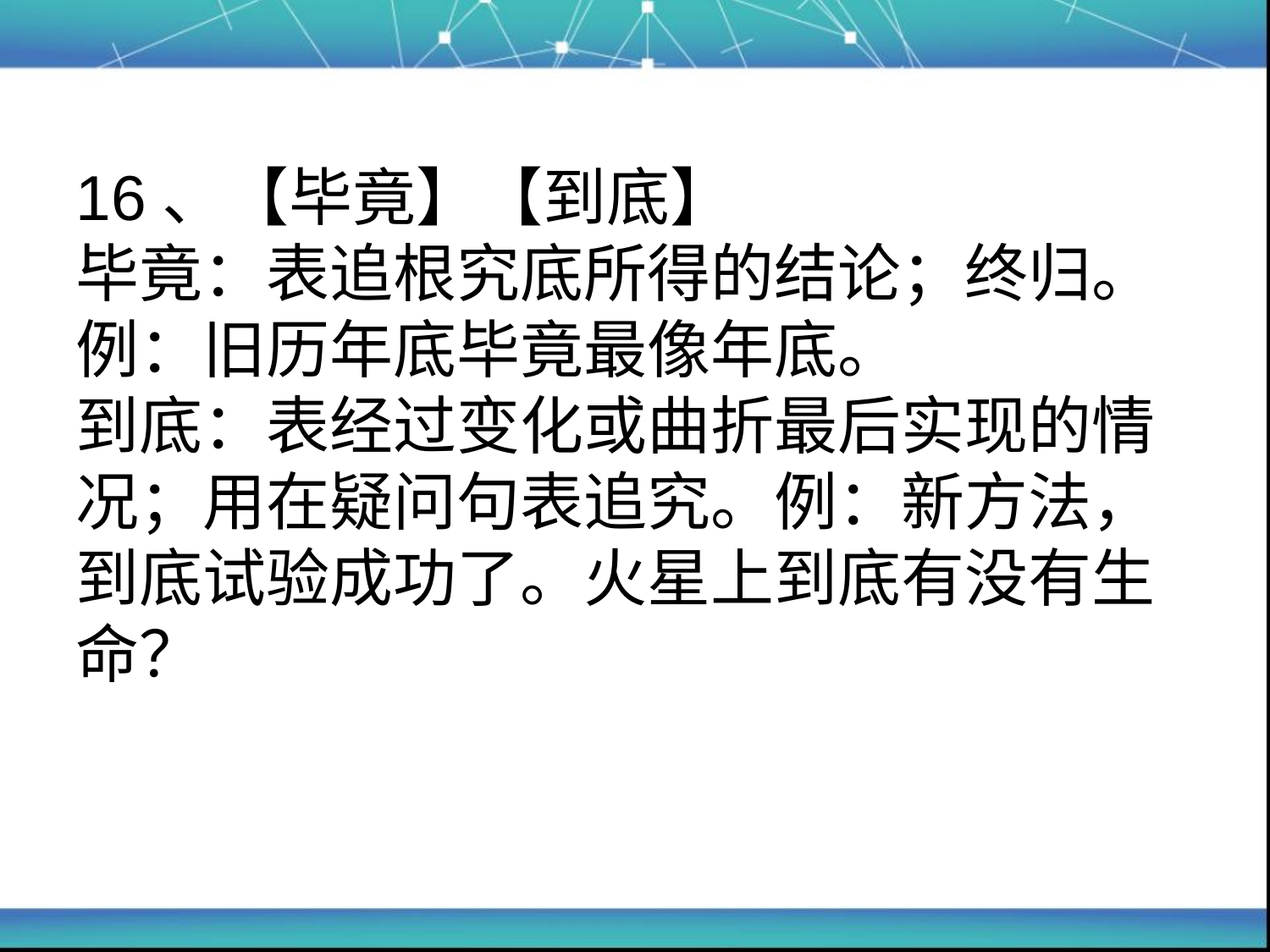

# 16、【毕竟】【到底】 毕竟：表追根究底所得的结论；终归。例：旧历年底毕竟最像年底。 到底：表经过变化或曲折最后实现的情况；用在疑问句表追究。例：新方法，到底试验成功了。火星上到底有没有生命？